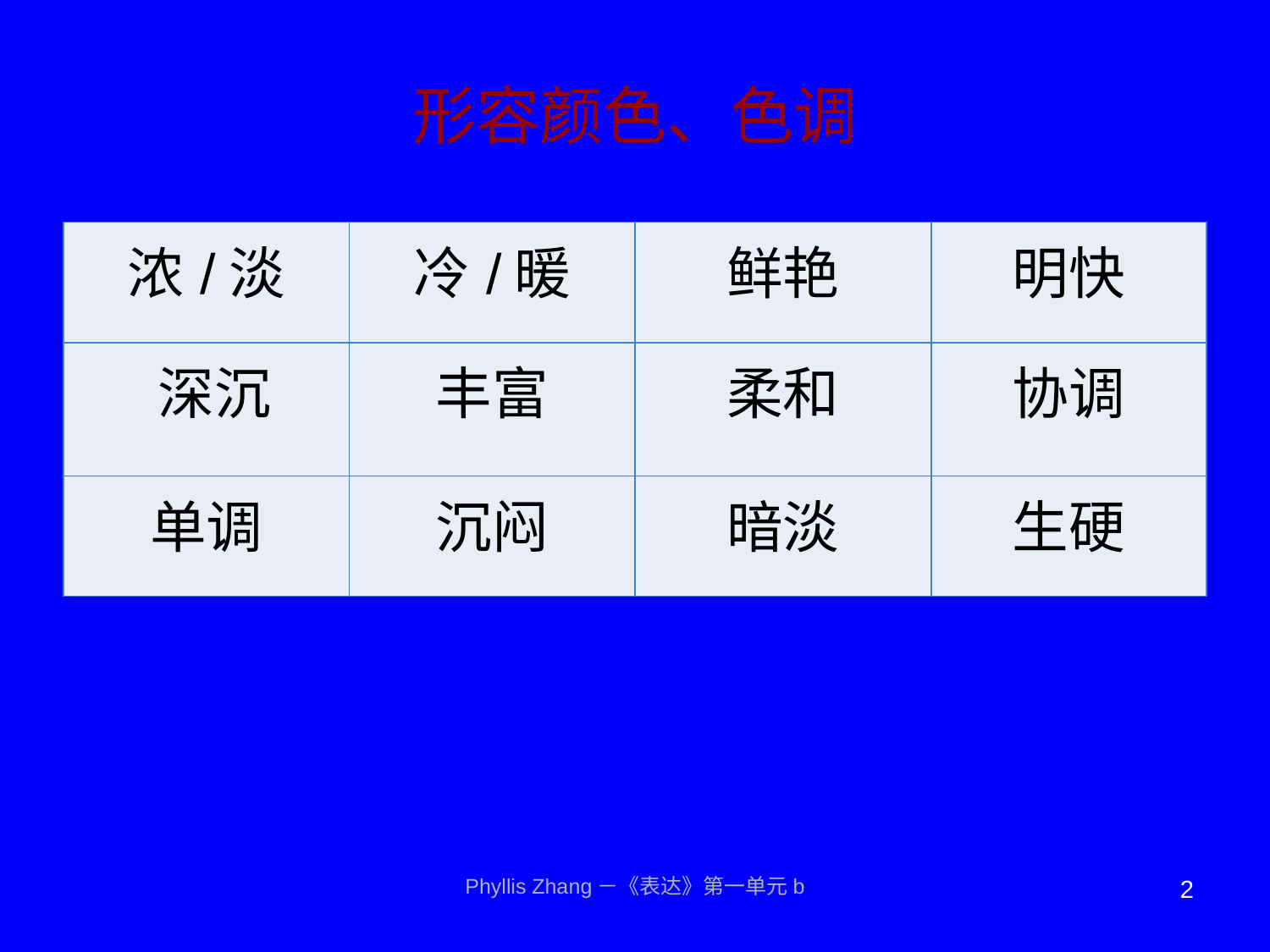

# 形容颜色、色调
| 浓/淡 | 冷/暖 | 鲜艳 | 明快 |
| --- | --- | --- | --- |
| 深沉 | 丰富 | 柔和 | 协调 |
| 单调 | 沉闷 | 暗淡 | 生硬 |
Phyllis Zhang－《表达》第一单元b
2